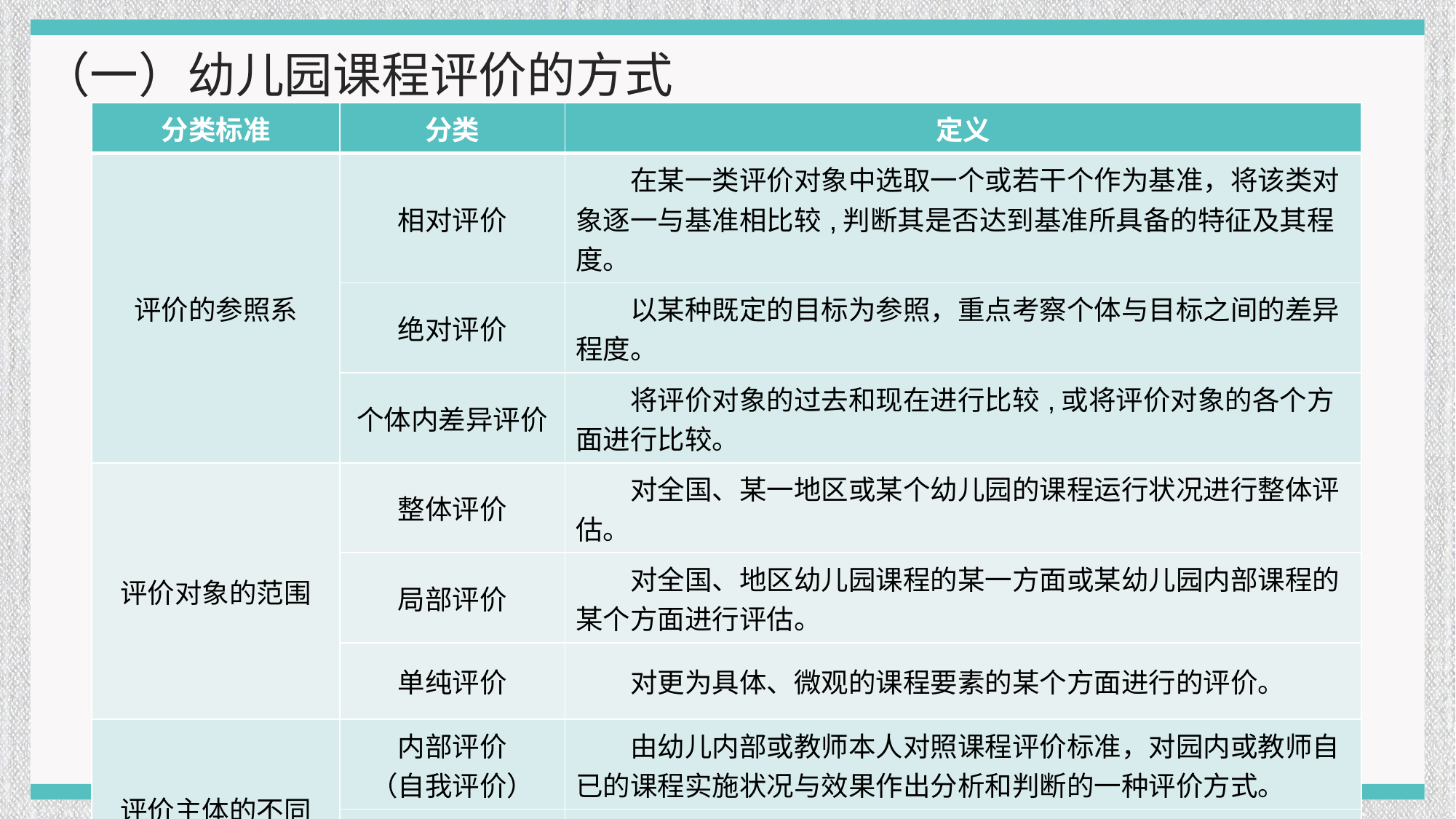

（一）幼儿园课程评价的方式
| 分类标准 | 分类 | 定义 |
| --- | --- | --- |
| 评价的参照系 | 相对评价 | 在某一类评价对象中选取一个或若干个作为基准，将该类对象逐一与基准相比较,判断其是否达到基准所具备的特征及其程度。 |
|  | 绝对评价 | 以某种既定的目标为参照，重点考察个体与目标之间的差异程度。 |
|  | 个体内差异评价 | 将评价对象的过去和现在进行比较,或将评价对象的各个方面进行比较。 |
| 评价对象的范围 | 整体评价 | 对全国、某一地区或某个幼儿园的课程运行状况进行整体评估。 |
|  | 局部评价 | 对全国、地区幼儿园课程的某一方面或某幼儿园内部课程的某个方面进行评估。 |
|  | 单纯评价 | 对更为具体、微观的课程要素的某个方面进行的评价。 |
| 评价主体的不同 | 内部评价 （自我评价） | 由幼儿内部或教师本人对照课程评价标准，对园内或教师自已的课程实施状况与效果作出分析和判断的一种评价方式。 |
|  | 外部评价 （他人评价） | 由有关人士或专门人士组成评价小组,对幼儿园课程的整体实施情况作出判断的一种评价方式。 |